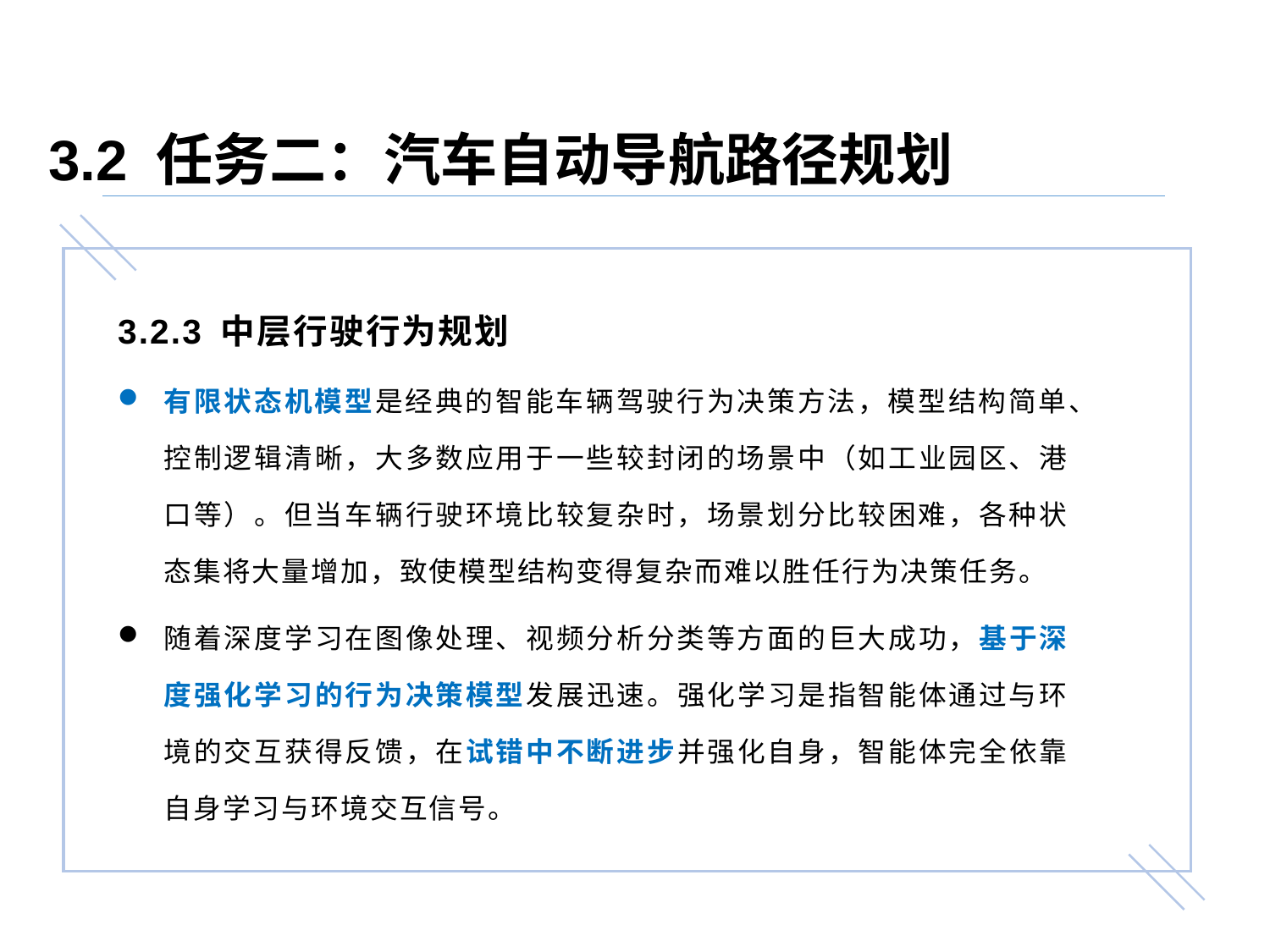

3.2 任务二：汽车自动导航路径规划

3.2.3 中层行驶行为规划
有限状态机模型是经典的智能车辆驾驶行为决策方法，模型结构简单、控制逻辑清晰，大多数应用于一些较封闭的场景中（如工业园区、港口等）。但当车辆行驶环境比较复杂时，场景划分比较困难，各种状态集将大量增加，致使模型结构变得复杂而难以胜任行为决策任务。
随着深度学习在图像处理、视频分析分类等方面的巨大成功，基于深度强化学习的行为决策模型发展迅速。强化学习是指智能体通过与环境的交互获得反馈，在试错中不断进步并强化自身，智能体完全依靠自身学习与环境交互信号。